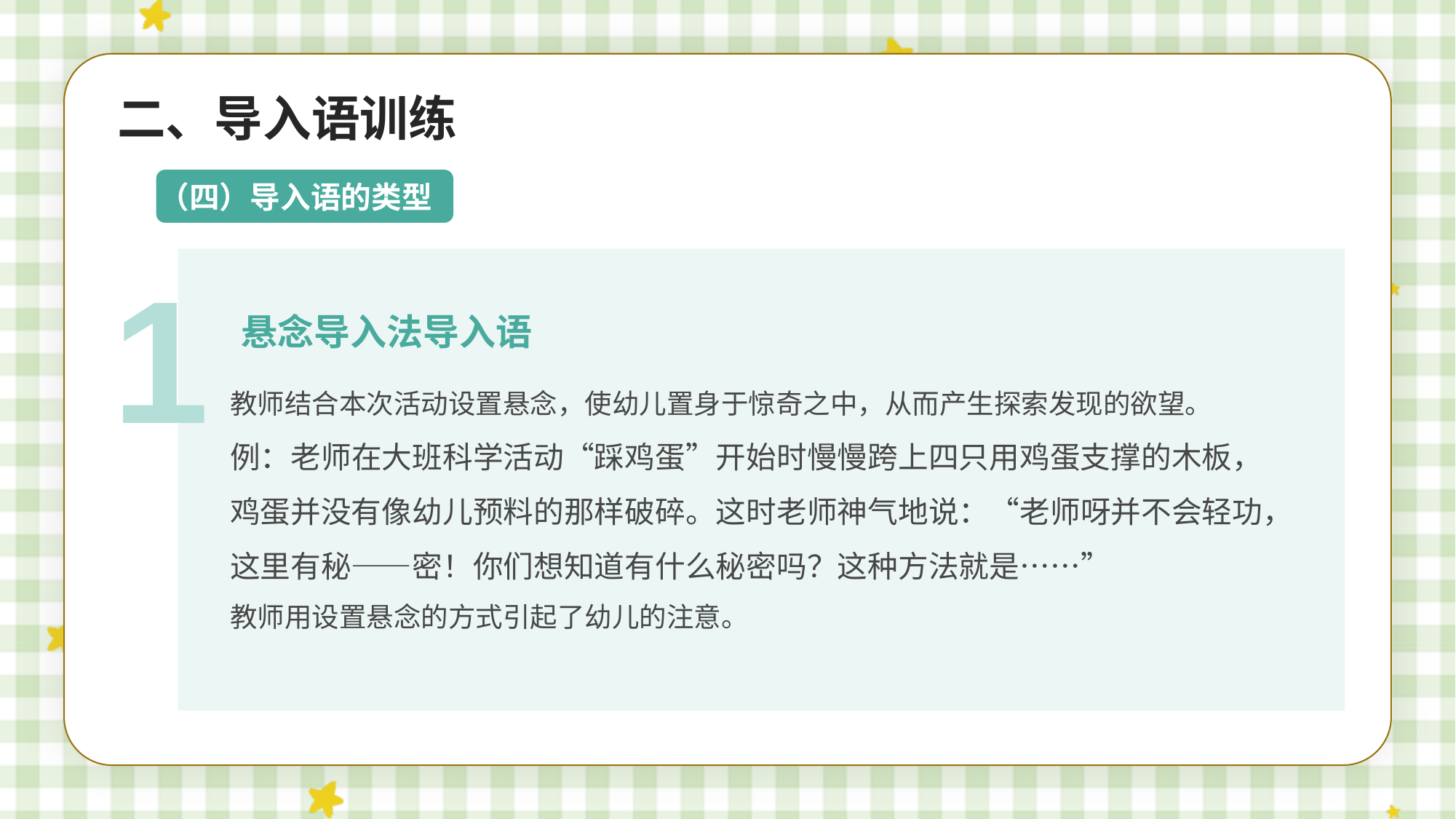

二、导入语训练
（四）导入语的类型
1

悬念导入法导入语
教师结合本次活动设置悬念，使幼儿置身于惊奇之中，从而产生探索发现的欲望。
例：老师在大班科学活动“踩鸡蛋”开始时慢慢跨上四只用鸡蛋支撑的木板，鸡蛋并没有像幼儿预料的那样破碎。这时老师神气地说：“老师呀并不会轻功，这里有秘——密！你们想知道有什么秘密吗？这种方法就是……”
教师用设置悬念的方式引起了幼儿的注意。